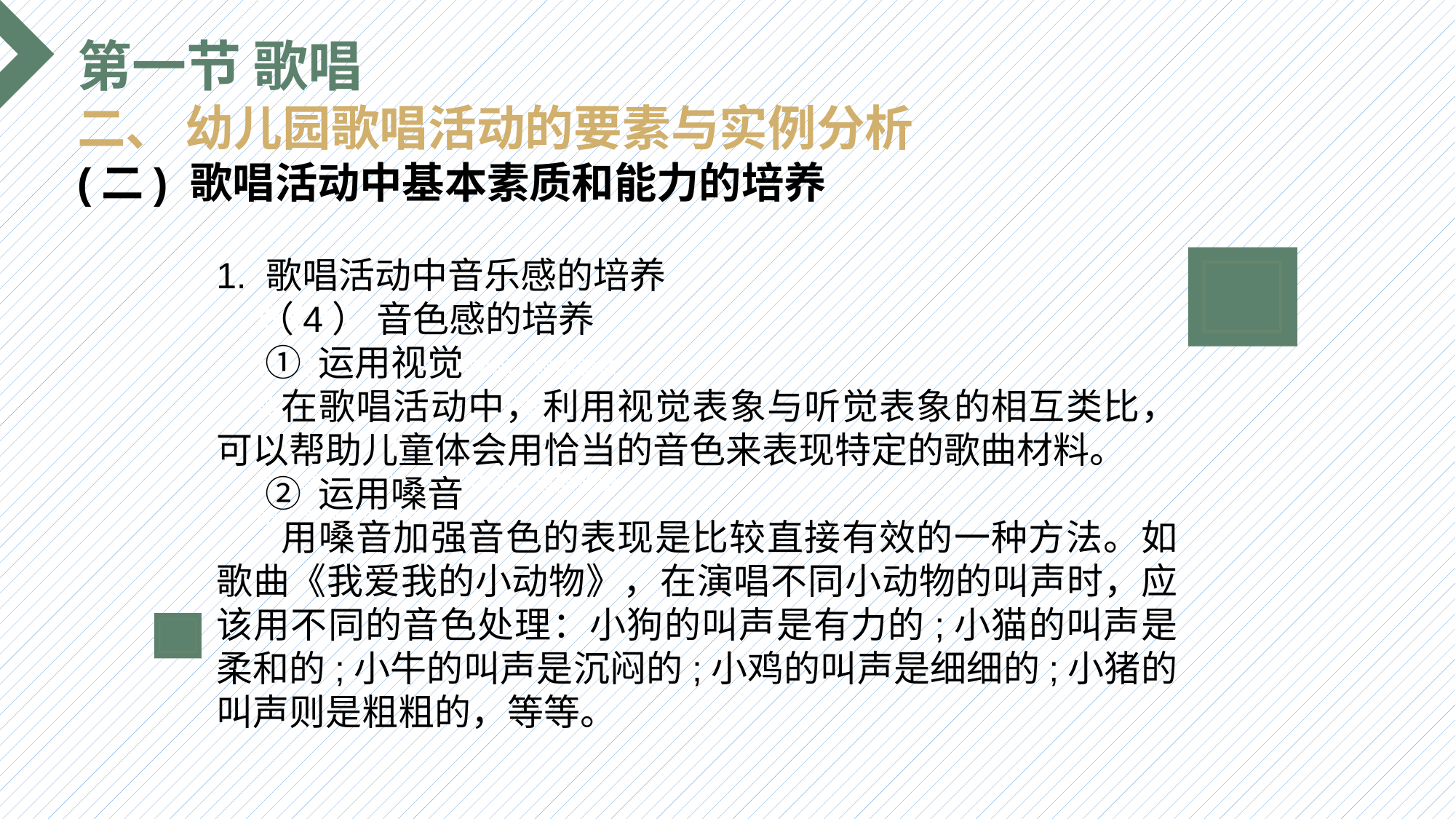

第一节 歌唱
二、 幼儿园歌唱活动的要素与实例分析
(二) 歌唱活动中基本素质和能力的培养

1. 歌唱活动中音乐感的培养
    （4） 音色感的培养
      ① 运用视觉
      在歌唱活动中，利用视觉表象与听觉表象的相互类比，可以帮助儿童体会用恰当的音色来表现特定的歌曲材料。
      ② 运用嗓音
      用嗓音加强音色的表现是比较直接有效的一种方法。如歌曲《我爱我的小动物》，在演唱不同小动物的叫声时，应该用不同的音色处理：小狗的叫声是有力的;小猫的叫声是柔和的;小牛的叫声是沉闷的;小鸡的叫声是细细的;小猪的叫声则是粗粗的，等等。

选题背景
输入您的内容，请简要说明，言简意赅即可输入您的内容，请简要说明，言简意赅即可输入您的内容，请简要说明，言简意赅即可输入您的内容，请简要说明，言简意赅即可